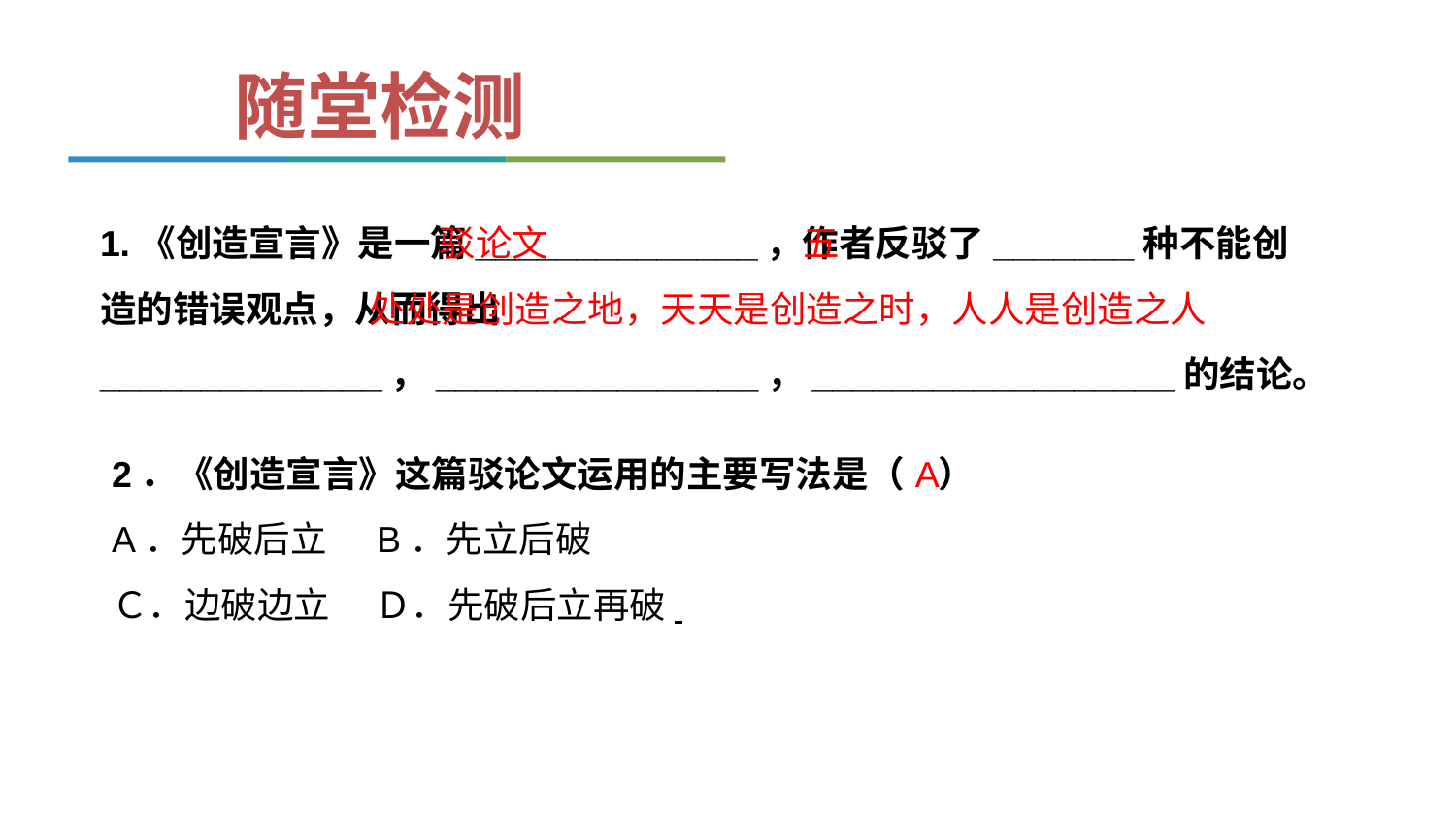

随堂检测

1.《创造宣言》是一篇______________，作者反驳了_______种不能创造的错误观点，从而得出______________，________________，__________________的结论。
                             驳论文                               五
                 处处是创造之地，天天是创造之时，人人是创造之人
2．《创造宣言》这篇驳论文运用的主要写法是（    ） 
A．先破后立     B．先立后破　　 
Ｃ．边破边立　 Ｄ．先破后立再破
A